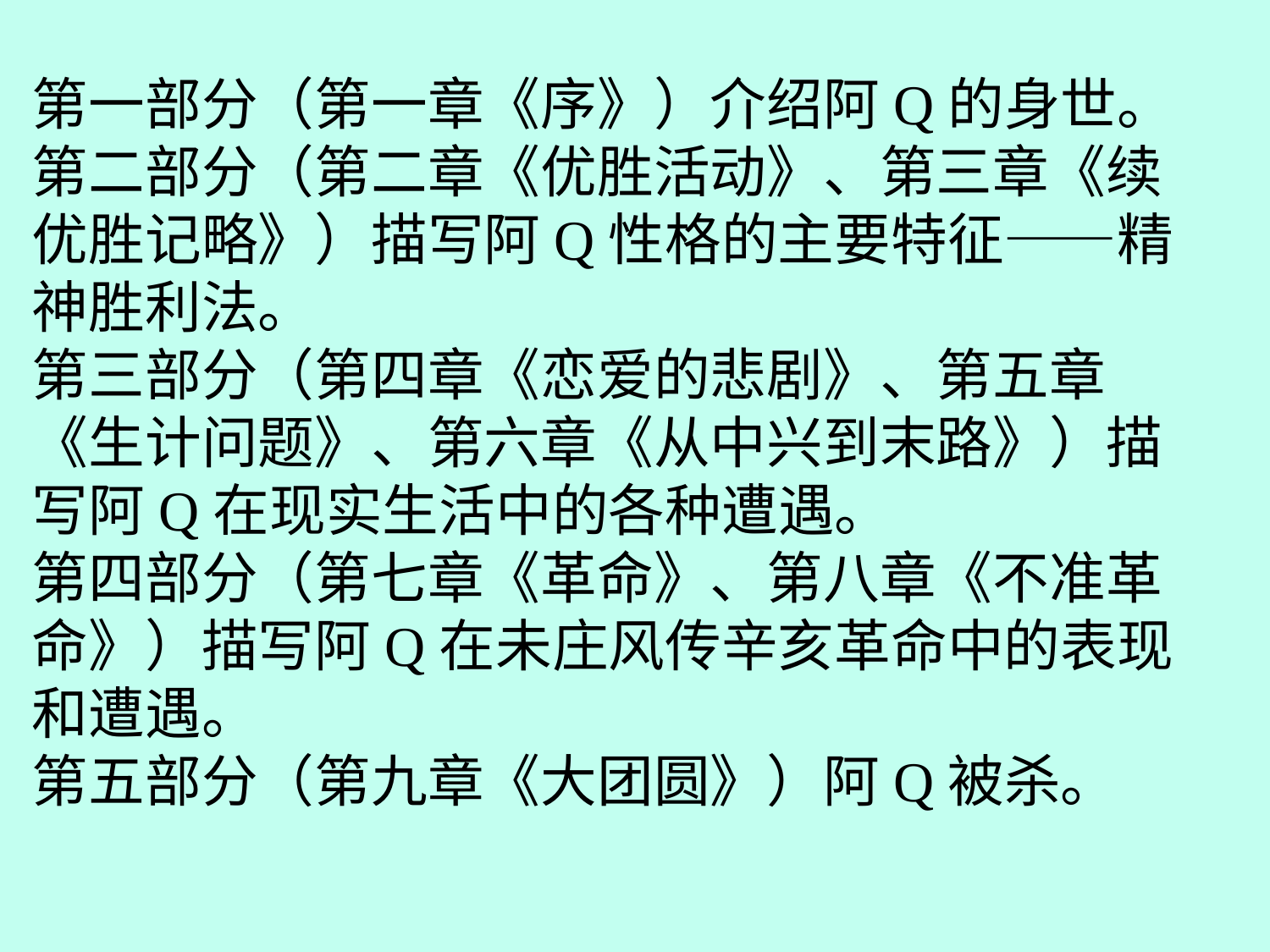

第一部分（第一章《序》）介绍阿Q的身世。
第二部分（第二章《优胜活动》、第三章《续优胜记略》）描写阿Q性格的主要特征——精神胜利法。
第三部分（第四章《恋爱的悲剧》、第五章《生计问题》、第六章《从中兴到末路》）描写阿Q在现实生活中的各种遭遇。
第四部分（第七章《革命》、第八章《不准革命》）描写阿Q在未庄风传辛亥革命中的表现和遭遇。
第五部分（第九章《大团圆》）阿Q被杀。